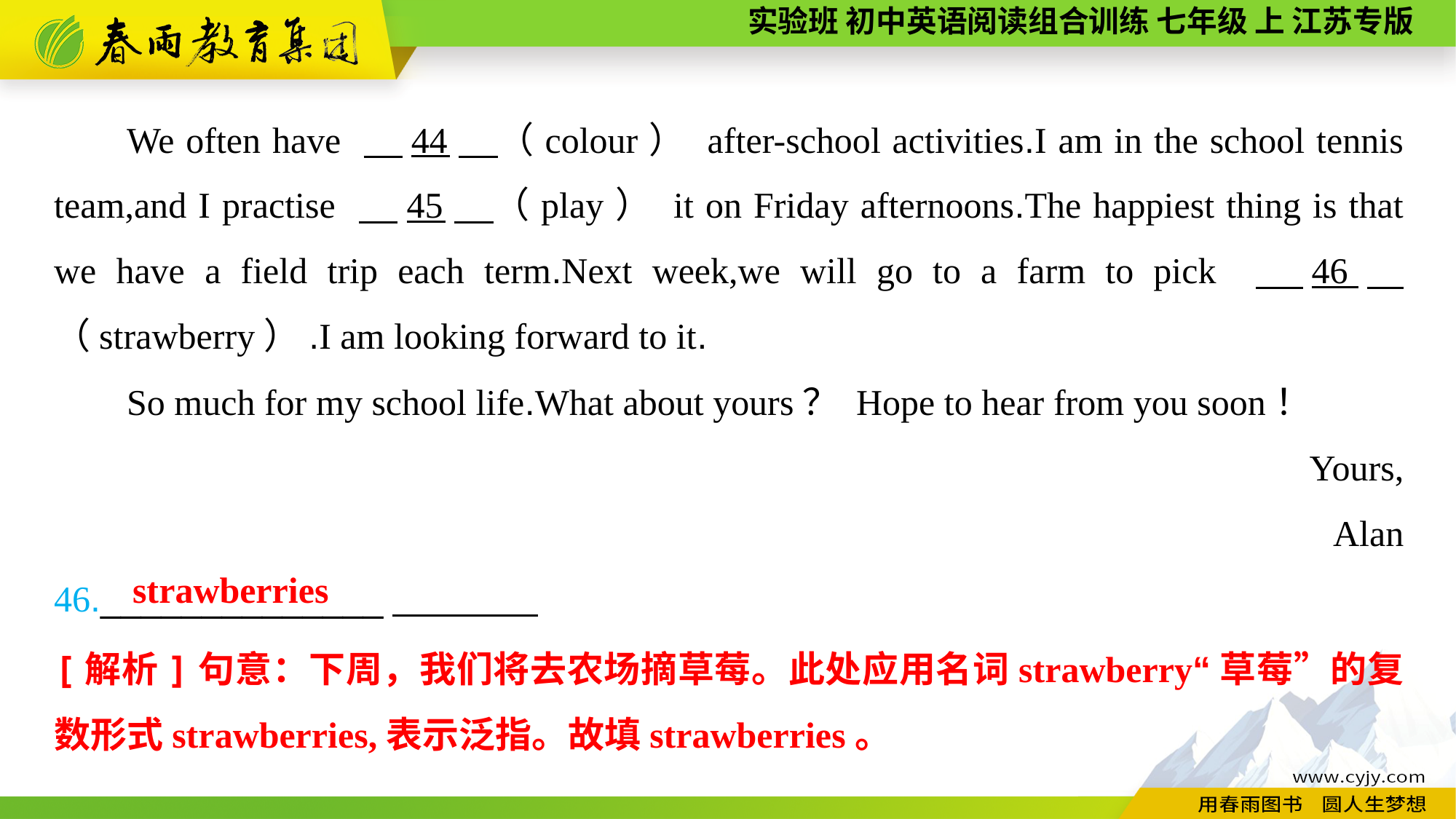

We often have 　44　（colour） after-school activities.I am in the school tennis team,and I practise 　45　（play） it on Friday afternoons.The happiest thing is that we have a field trip each term.Next week,we will go to a farm to pick 　46　（strawberry）.I am looking forward to it.
So much for my school life.What about yours？ Hope to hear from you soon！
Yours,
Alan
46.______________
strawberries
[解析]句意：下周，我们将去农场摘草莓。此处应用名词strawberry“草莓”的复数形式strawberries,表示泛指。故填strawberries。